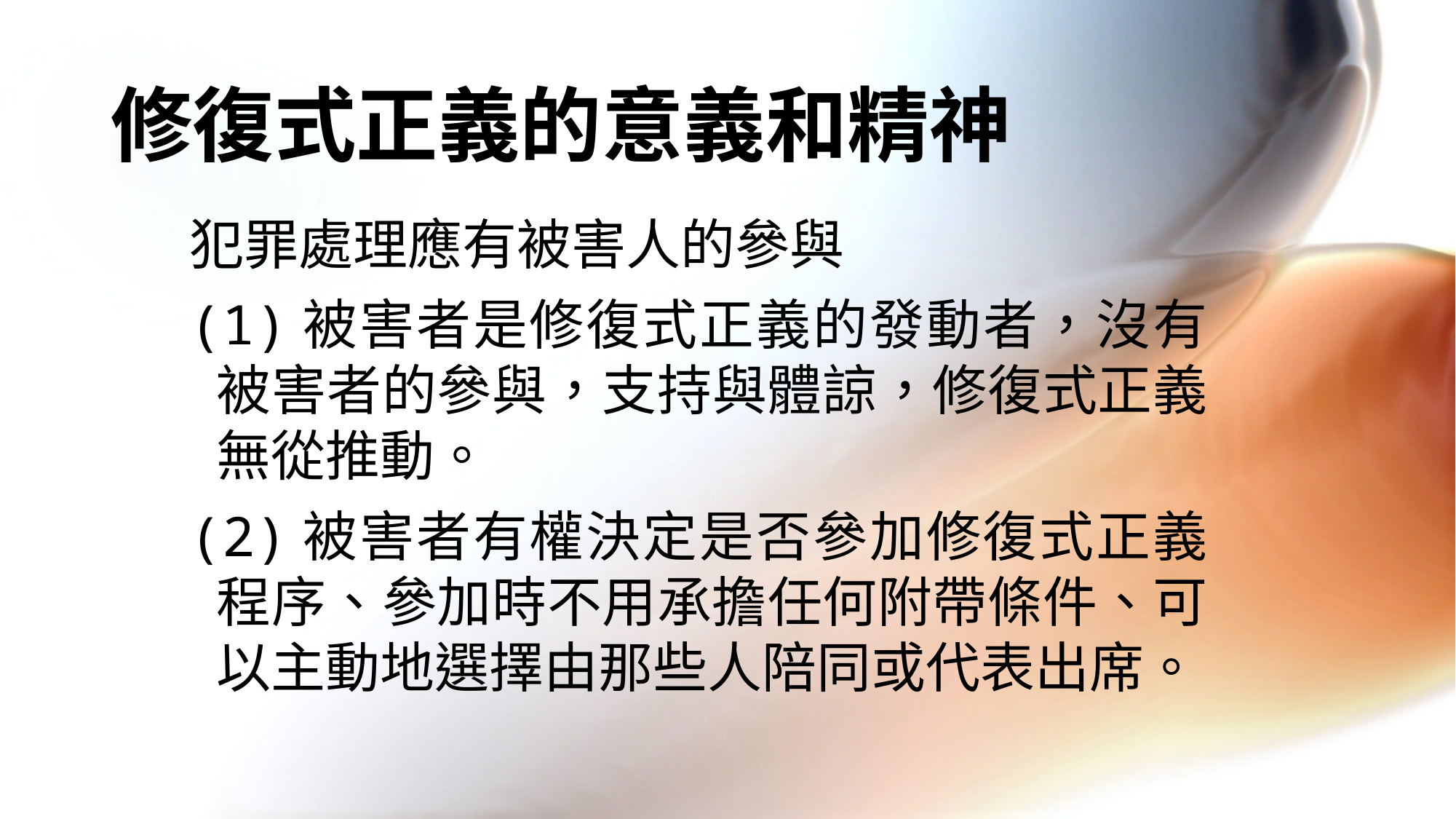

# 修復式正義的意義和精神
犯罪處理應有被害人的參與
(1)被害者是修復式正義的發動者，沒有被害者的參與，支持與體諒，修復式正義無從推動。
(2)被害者有權決定是否參加修復式正義程序、參加時不用承擔任何附帶條件、可以主動地選擇由那些人陪同或代表出席。